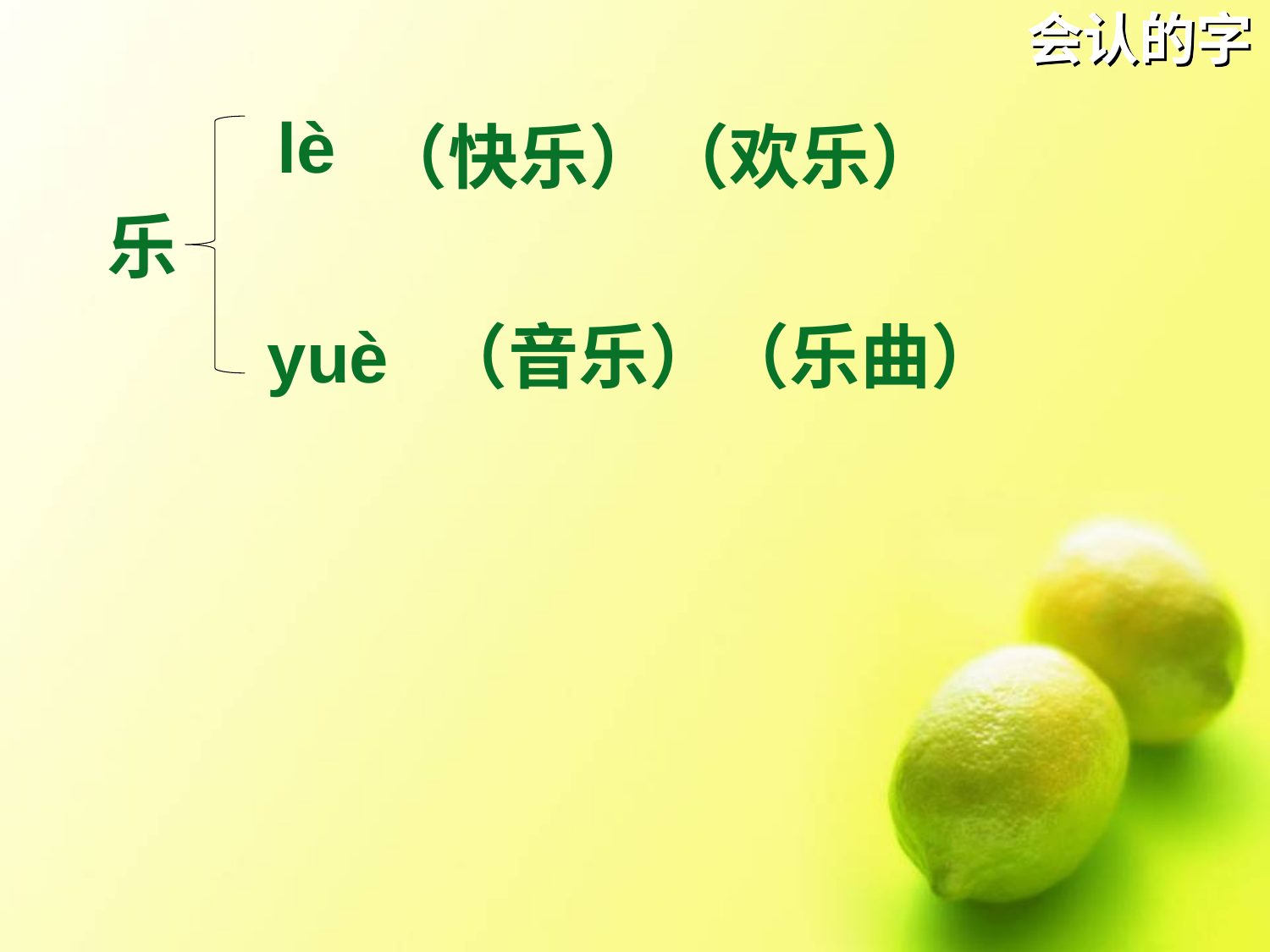

# 会认的字
lè
（快乐）（欢乐）

乐
yuè
（音乐）（乐曲）